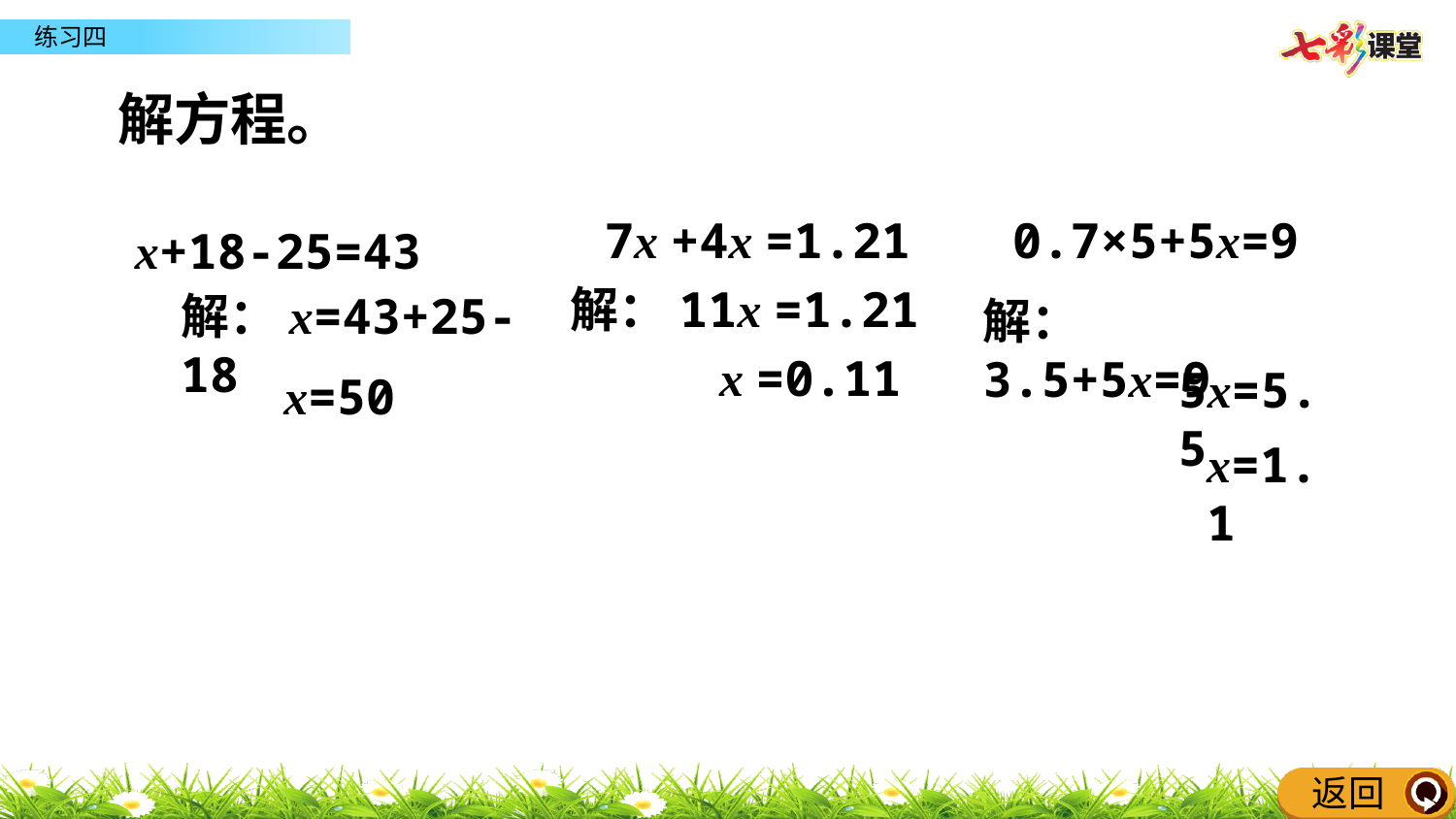

解方程。
7x +4x =1.21
0.7×5+5x=9
x+18-25=43
解：11x =1.21
解：x=43+25-18
解：3.5+5x=9
x =0.11
5x=5.5
x=50
x=1.1